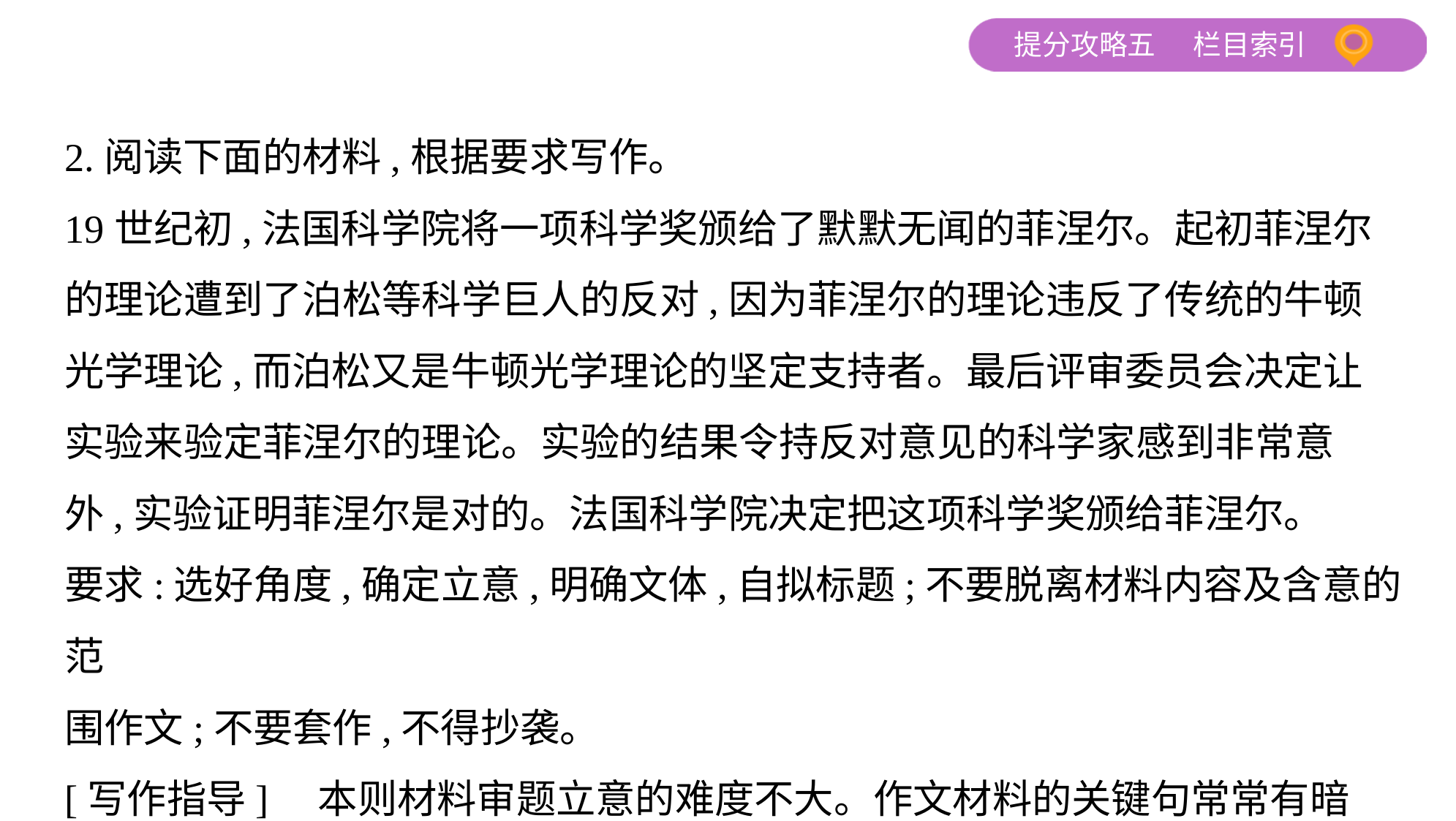

2.阅读下面的材料,根据要求写作。
19世纪初,法国科学院将一项科学奖颁给了默默无闻的菲涅尔。起初菲涅尔
的理论遭到了泊松等科学巨人的反对,因为菲涅尔的理论违反了传统的牛顿
光学理论,而泊松又是牛顿光学理论的坚定支持者。最后评审委员会决定让
实验来验定菲涅尔的理论。实验的结果令持反对意见的科学家感到非常意
外,实验证明菲涅尔是对的。法国科学院决定把这项科学奖颁给菲涅尔。
要求:选好角度,确定立意,明确文体,自拟标题;不要脱离材料内容及含意的范
围作文;不要套作,不得抄袭。
[写作指导]　本则材料审题立意的难度不大。作文材料的关键句常常有暗